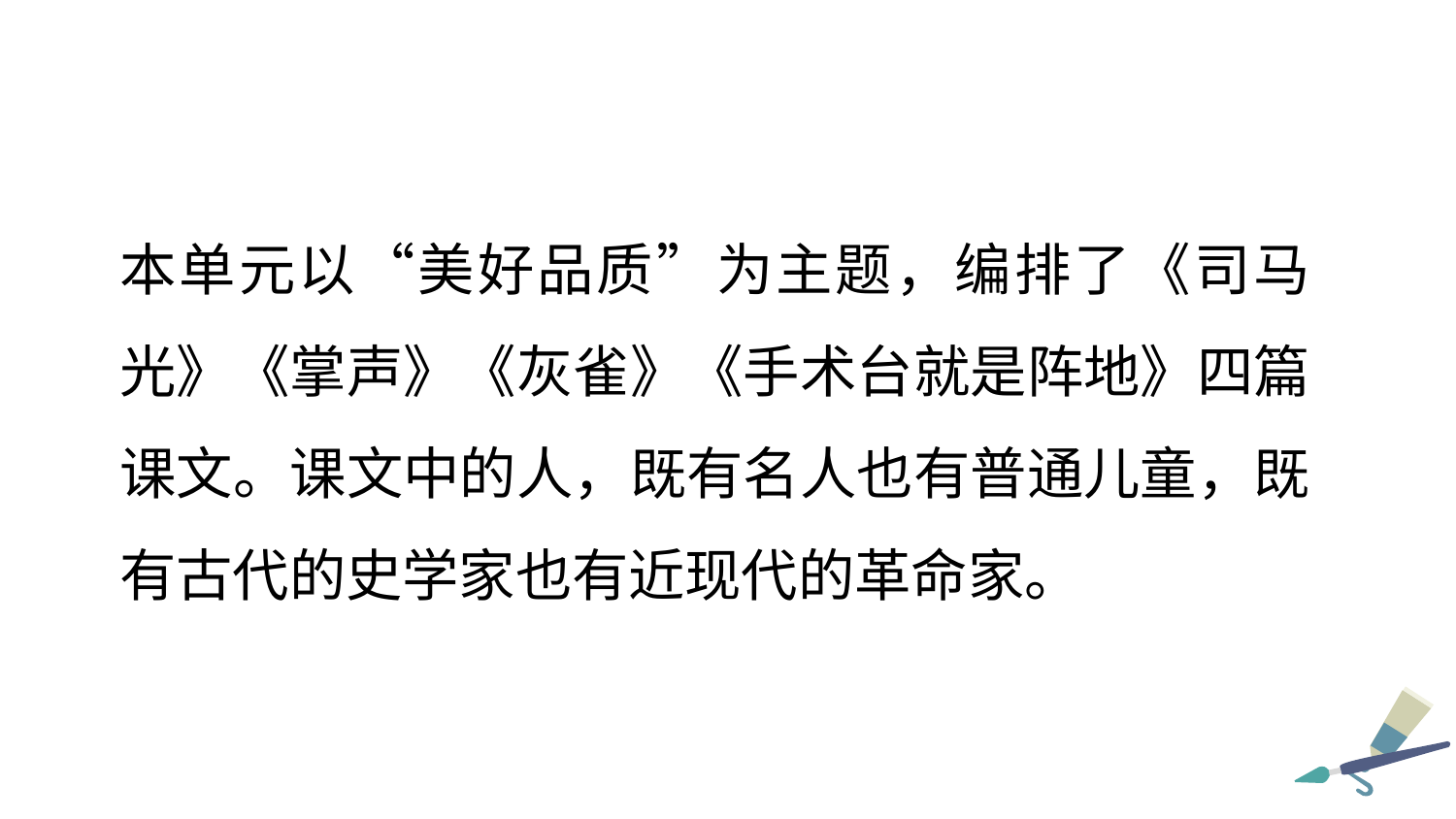

本单元以“美好品质”为主题，编排了《司马光》《掌声》《灰雀》《手术台就是阵地》四篇课文。课文中的人，既有名人也有普通儿童，既有古代的史学家也有近现代的革命家。